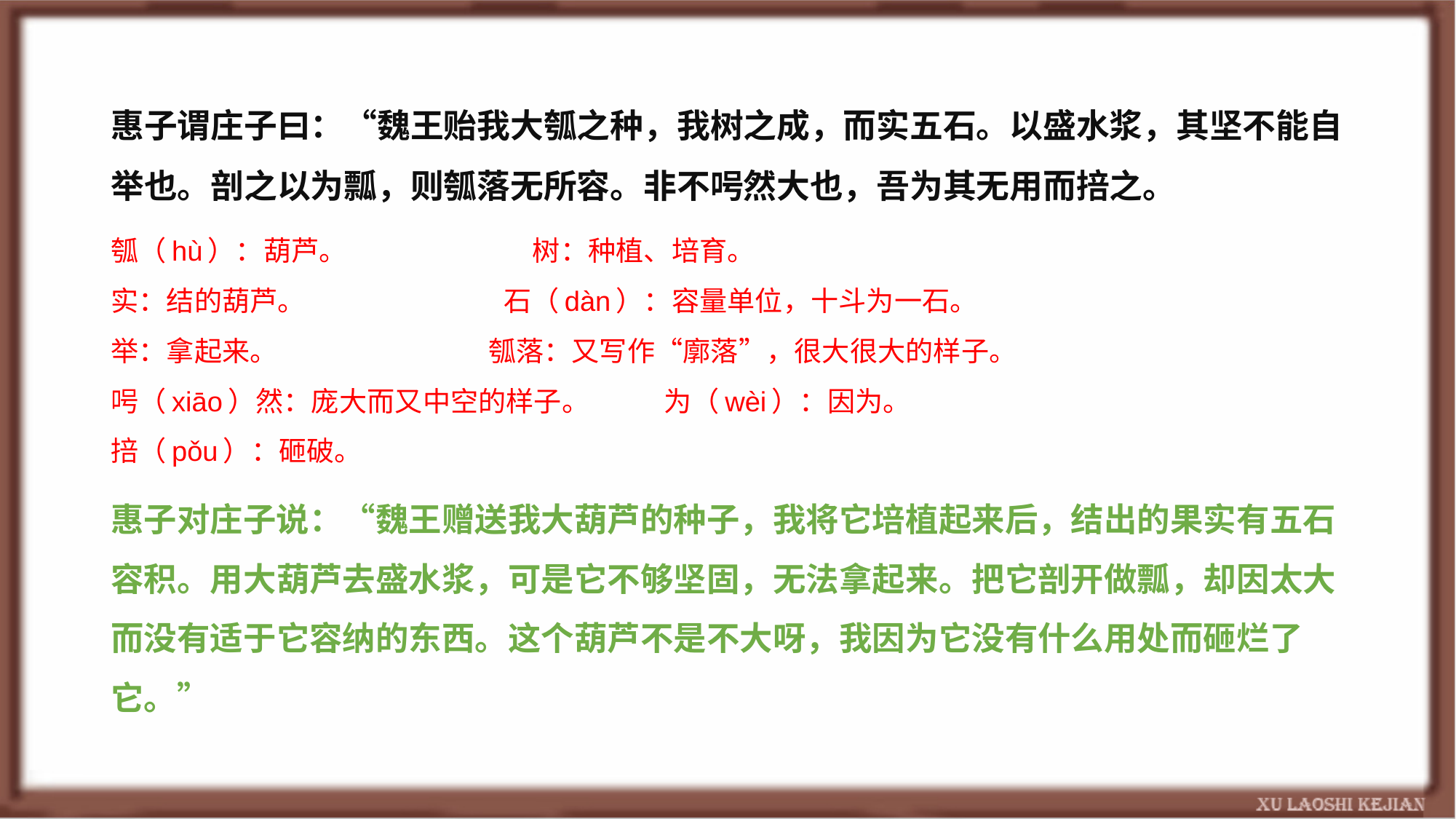

惠子谓庄子曰：“魏王贻我大瓠之种，我树之成，而实五石。以盛水浆，其坚不能自举也。剖之以为瓢，则瓠落无所容。非不呺然大也，吾为其无用而掊之。
瓠（hù）：葫芦。                              树：种植、培育。
实：结的葫芦。                                石（dàn）：容量单位，十斗为一石。
举：拿起来。                                  瓠落：又写作“廓落”，很大很大的样子。
呺（xiāo）然：庞大而又中空的样子。            为（wèi）：因为。
掊（pǒu）：砸破。
惠子对庄子说：“魏王赠送我大葫芦的种子，我将它培植起来后，结出的果实有五石容积。用大葫芦去盛水浆，可是它不够坚固，无法拿起来。把它剖开做瓢，却因太大而没有适于它容纳的东西。这个葫芦不是不大呀，我因为它没有什么用处而砸烂了它。”